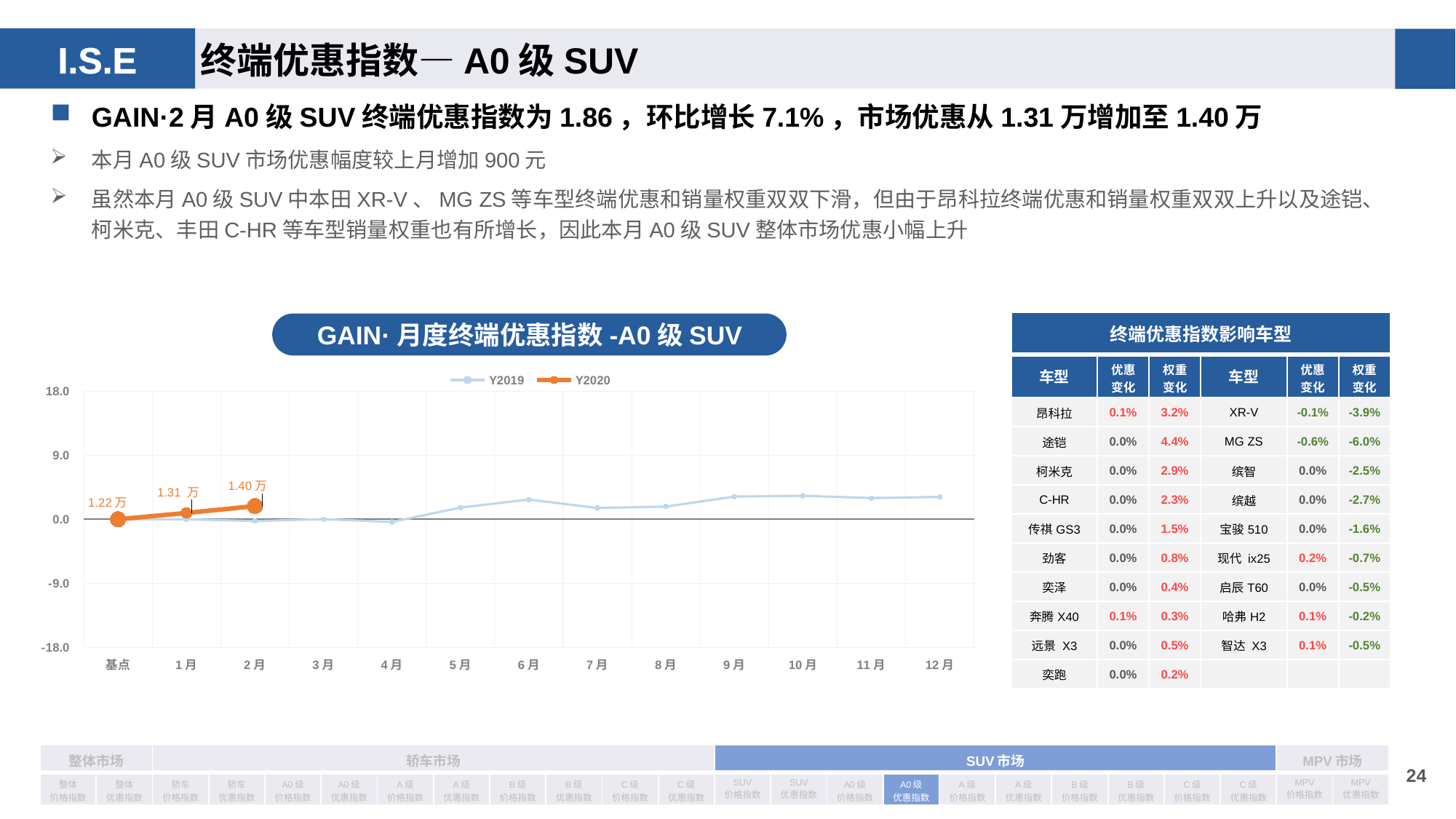

终端优惠指数—A0级SUV
GAIN·2月A0级SUV终端优惠指数为1.86，环比增长7.1%，市场优惠从1.31万增加至1.40万
本月A0级SUV市场优惠幅度较上月增加900元
虽然本月A0级SUV中本田XR-V、MG ZS等车型终端优惠和销量权重双双下滑，但由于昂科拉终端优惠和销量权重双双上升以及途铠、柯米克、丰田C-HR等车型销量权重也有所增长，因此本月A0级SUV整体市场优惠小幅上升
| 终端优惠指数影响车型 |  |  |  |  |  |
| --- | --- | --- | --- | --- | --- |
| 车型 | 优惠 变化 | 权重 变化 | 车型 | 优惠 变化 | 权重变化 |
| 昂科拉 | 0.1% | 3.2% | XR-V | -0.1% | -3.9% |
| 途铠 | 0.0% | 4.4% | MG ZS | -0.6% | -6.0% |
| 柯米克 | 0.0% | 2.9% | 缤智 | 0.0% | -2.5% |
| C-HR | 0.0% | 2.3% | 缤越 | 0.0% | -2.7% |
| 传祺GS3 | 0.0% | 1.5% | 宝骏510 | 0.0% | -1.6% |
| 劲客 | 0.0% | 0.8% | 现代 ix25 | 0.2% | -0.7% |
| 奕泽 | 0.0% | 0.4% | 启辰T60 | 0.0% | -0.5% |
| 奔腾X40 | 0.1% | 0.3% | 哈弗H2 | 0.1% | -0.2% |
| 远景 X3 | 0.0% | 0.5% | 智达 X3 | 0.1% | -0.5% |
| 奕跑 | 0.0% | 0.2% |  |  |  |
GAIN·月度终端优惠指数-A0级SUV

### Chart

| Category | Y2019 | Y2020 |
|---|---|---|
| 基点 | 0.0 | 0.0 |
| 1月 | 0.0 | 0.89 |
| 2月 | -0.24 | 1.86 |
| 3月 | 0.02 | None |
| 4月 | -0.37 | None |
| 5月 | 1.65 | None |
| 6月 | 2.77 | None |
| 7月 | 1.59 | None |
| 8月 | 1.79 | None |
| 9月 | 3.19 | None |
| 10月 | 3.3 | None |
| 11月 | 2.98 | None |
| 12月 | 3.14 | None |
| 整体市场 |  | 轿车市场 |  |  |  |  |  |  |  |  |  | SUV市场 |  |  |  |  |  |  |  |  |  | MPV市场 |  |
| --- | --- | --- | --- | --- | --- | --- | --- | --- | --- | --- | --- | --- | --- | --- | --- | --- | --- | --- | --- | --- | --- | --- | --- |
| 整体 价格指数 | 整体 优惠指数 | 轿车 价格指数 | 轿车 优惠指数 | A0级 价格指数 | A0级 优惠指数 | A级 价格指数 | A级 优惠指数 | B级 价格指数 | B级 优惠指数 | C级 价格指数 | C级 优惠指数 | SUV 价格指数 | SUV 优惠指数 | A0级 价格指数 | A0级 优惠指数 | A级 价格指数 | A级 优惠指数 | B级 价格指数 | B级 优惠指数 | C级 价格指数 | C级 优惠指数 | MPV 价格指数 | MPV 优惠指数 |
24